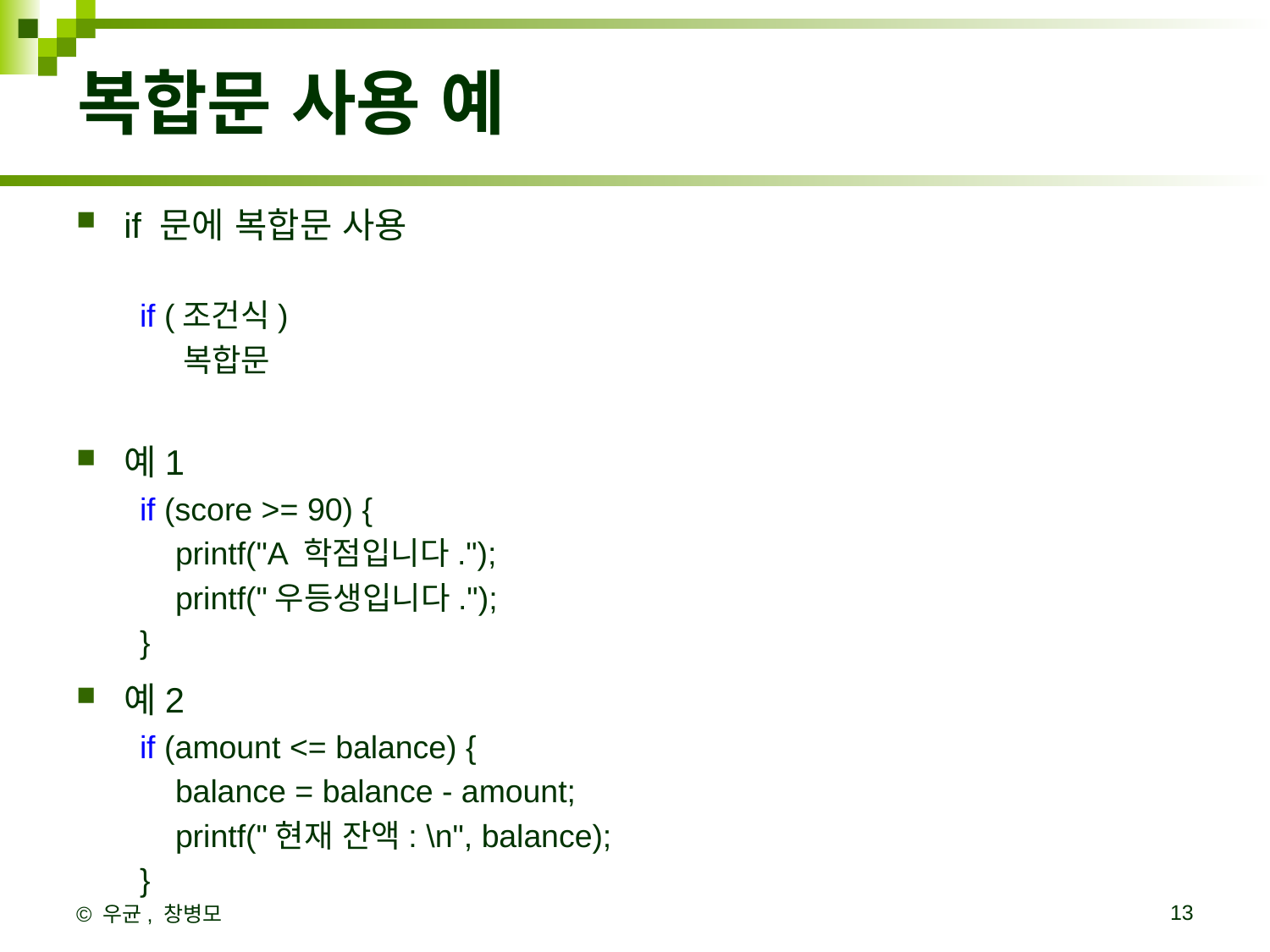

# 복합문 사용 예
if 문에 복합문 사용

if (조건식)
    복합문

예1
if (score >= 90) {
    printf("A 학점입니다.");
    printf("우등생입니다.");
}
예2
if (amount <= balance) {
    balance = balance - amount;
    printf("현재 잔액: \n", balance);
}
© 우균, 창병모
13